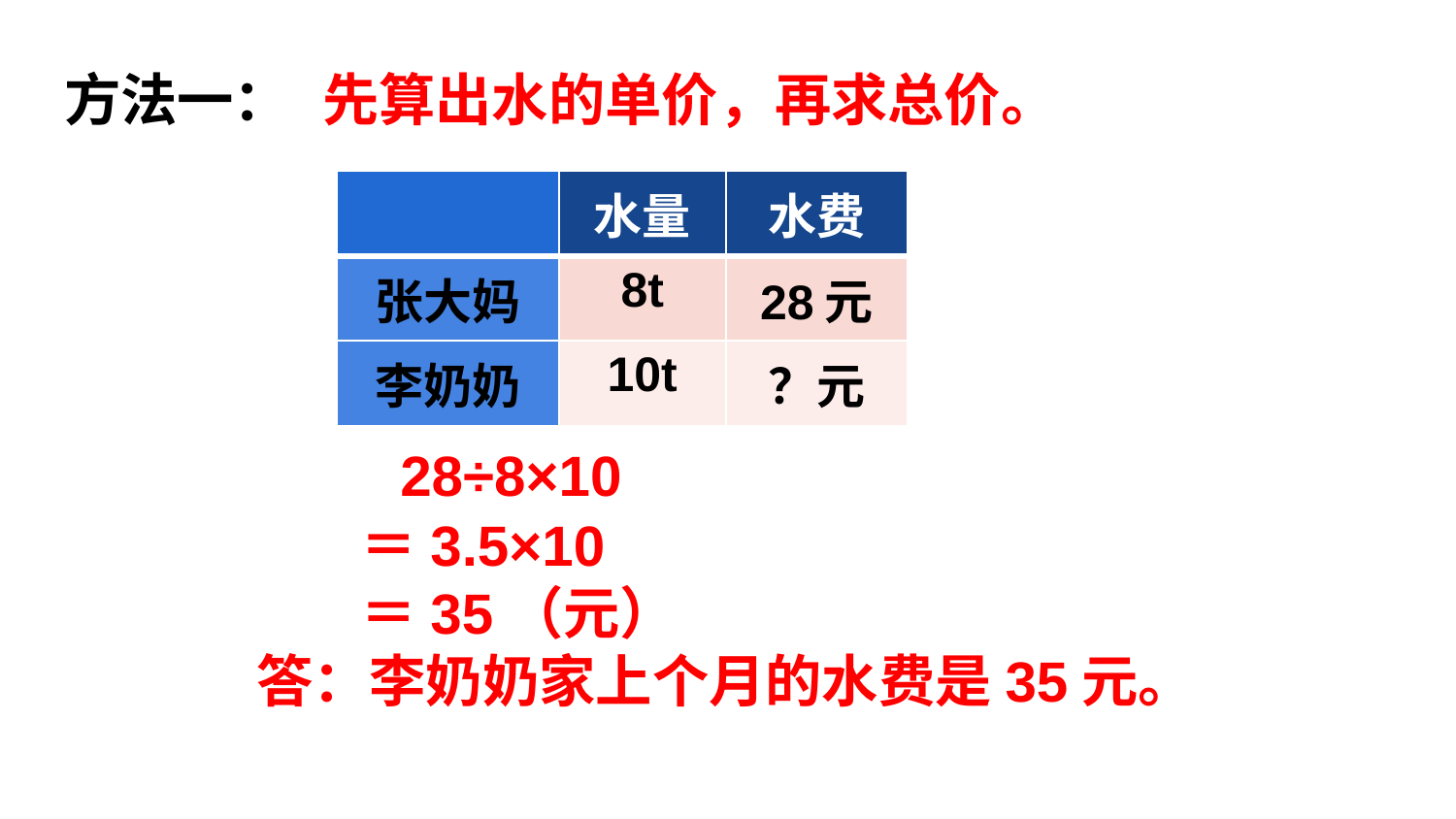

方法一：
先算出水的单价，再求总价。
|  | 水量 | 水费 |
| --- | --- | --- |
| 张大妈 | 8t | 28元 |
| 李奶奶 | 10t | ？元 |
        28÷8×10
       ＝3.5×10
       ＝35（元）
答：李奶奶家上个月的水费是35元。